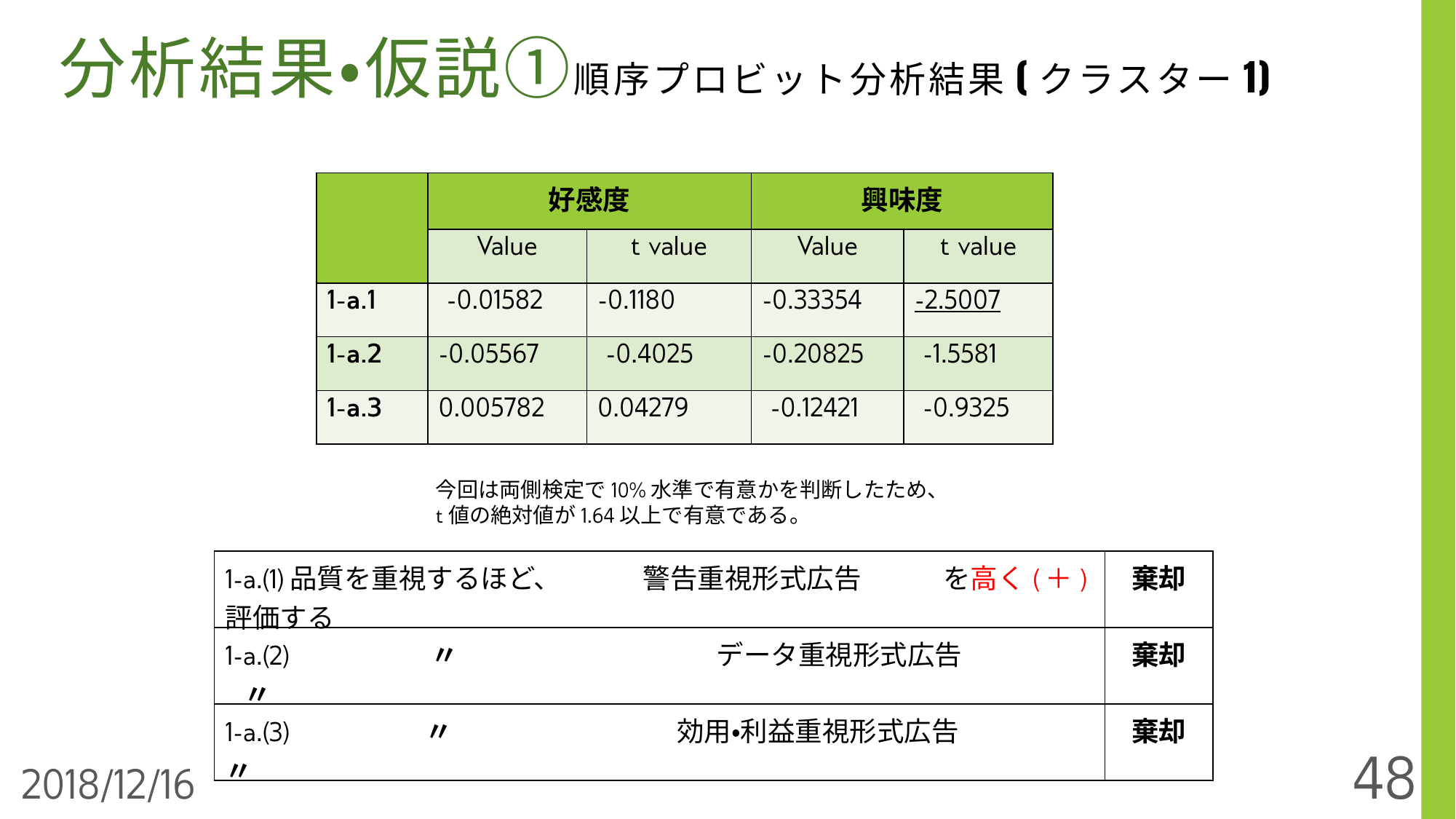

# 分析結果・仮説①順序プロビット分析結果(クラスター1)
|  | 好感度 |  | 興味度 |  |
| --- | --- | --- | --- | --- |
|  | Value | t value | Value | t value |
| 1-a.1 | -0.01582 | -0.1180 | -0.33354 | -2.5007 |
| 1-a.2 | -0.05567 | -0.4025 | -0.20825 | -1.5581 |
| 1-a.3 | 0.005782 | 0.04279 | -0.12421 | -0.9325 |
今回は両側検定で10%水準で有意かを判断したため、
t値の絶対値が1.64以上で有意である。
| 1-a.(1)品質を重視するほど、　　　警告重視形式広告　　　を高く(＋)評価する | 棄却 |
| --- | --- |
| 1-a.(2)　　　　　〃　　　　　　　　 　 データ重視形式広告　　　　 〃 | 棄却 |
| 1-a.(3) 　　　　 〃　　　　　　　　 効用・利益重視形式広告　　 〃 | 棄却 |
48
2018/12/16